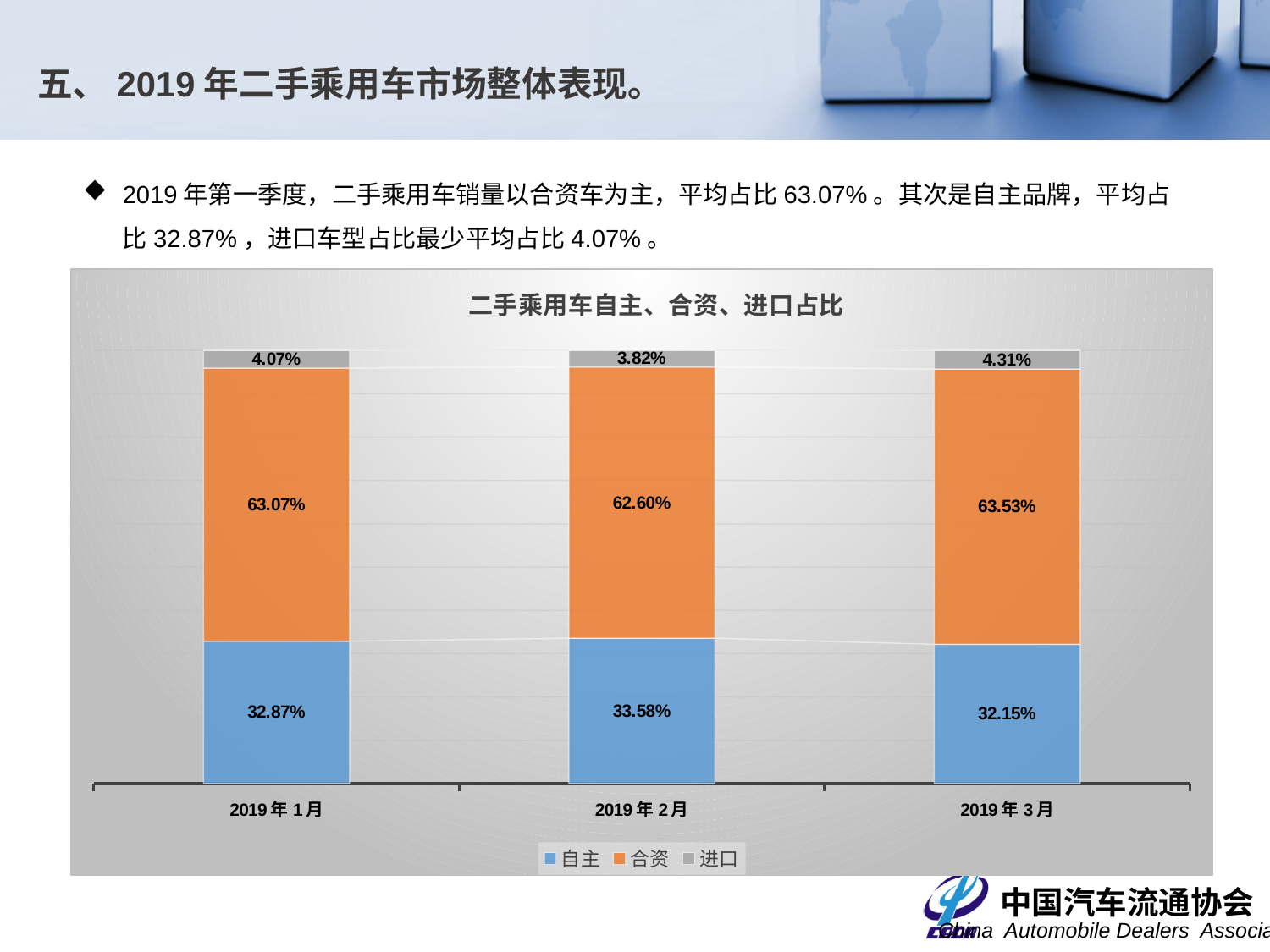

# 五、2019年二手乘用车市场整体表现。
2019年第一季度，二手乘用车销量以合资车为主，平均占比63.07%。其次是自主品牌，平均占比32.87%，进口车型占比最少平均占比4.07%。

### Chart: 二手乘用车自主、合资、进口占比

| Category | 自主 | 合资 | 进口 |
|---|---|---|---|
| 43466 | 0.328655033875354 | 0.6306810621120076 | 0.0406639040126385 |
| 43497 | 0.3357805424891194 | 0.6260276080362246 | 0.038191849474656 |
| 43525 | 0.3215295252615885 | 0.6353345161877905 | 0.043135958550620995 |